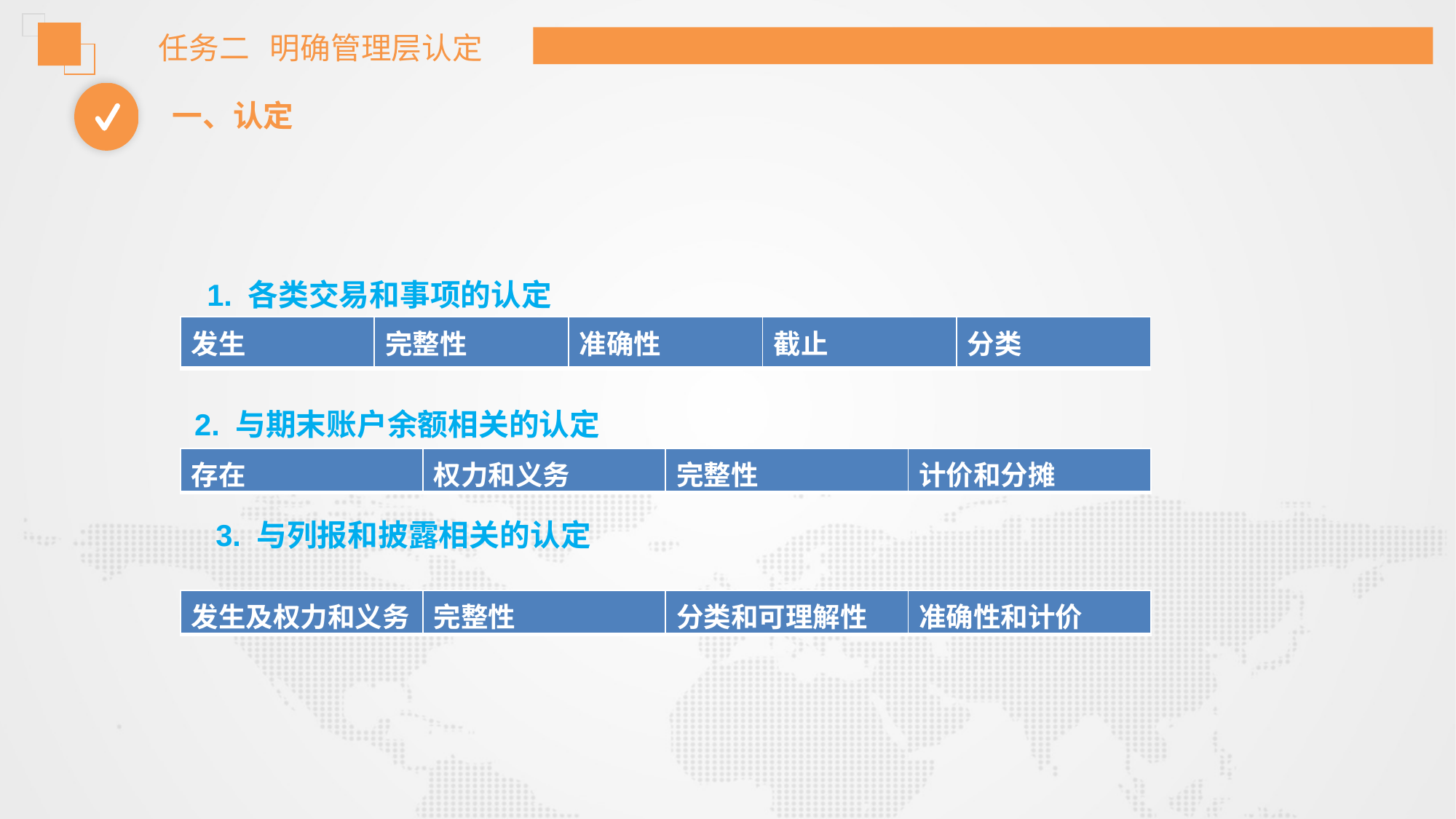

任务二   明确管理层认定

一、认定
      1. 各类交易和事项的认定
   2. 与期末账户余额相关的认定

3. 与列报和披露相关的认定

| 发生 | 完整性 | 准确性 | 截止 | 分类 |
| --- | --- | --- | --- | --- |
| 存在 | 权力和义务 | 完整性 | 计价和分摊 |
| --- | --- | --- | --- |
| 发生及权力和义务 | 完整性 | 分类和可理解性 | 准确性和计价 |
| --- | --- | --- | --- |